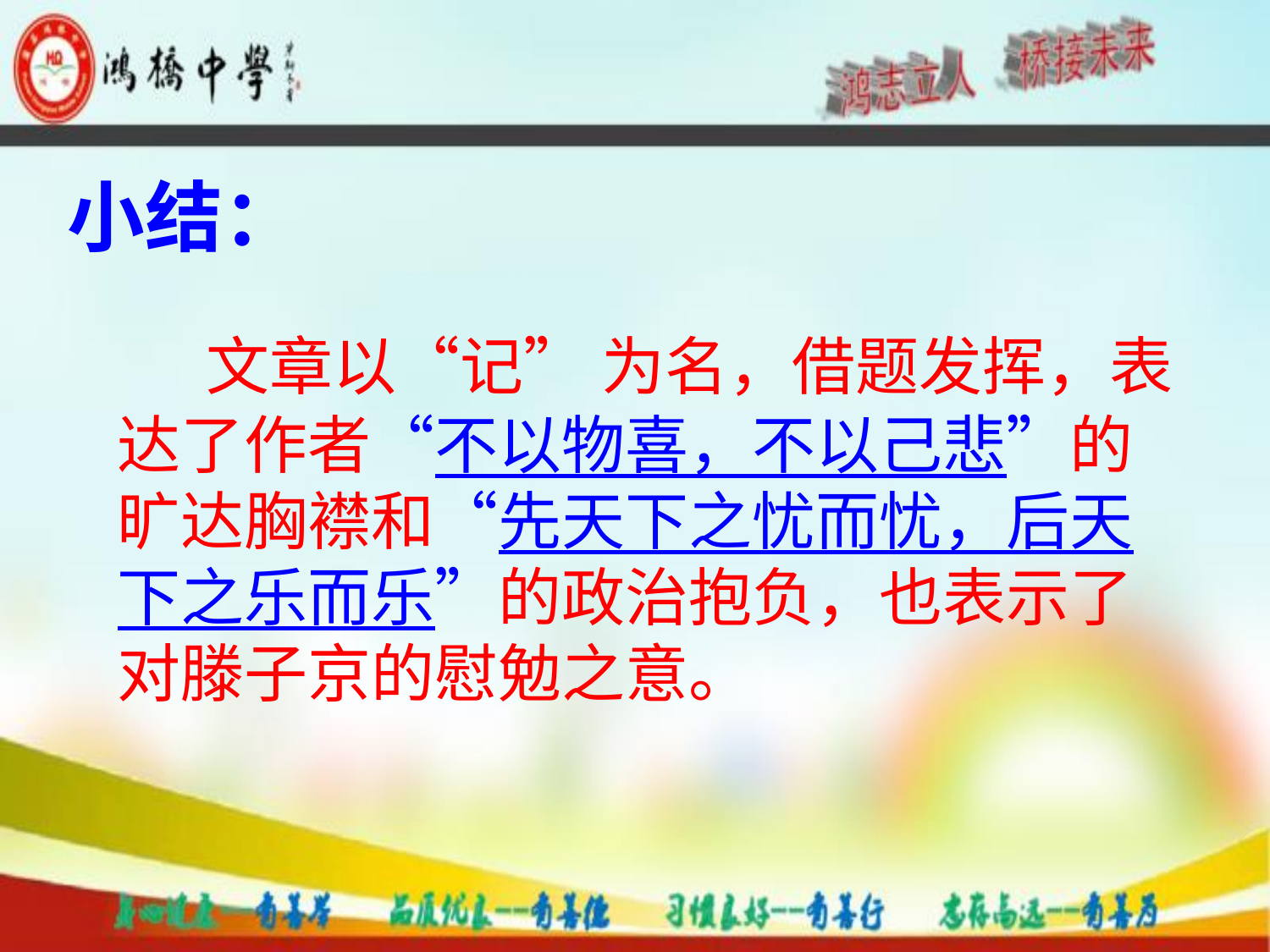

小结：
    文章以“记” 为名，借题发挥，表达了作者“不以物喜，不以己悲”的旷达胸襟和“先天下之忧而忧，后天下之乐而乐”的政治抱负，也表示了对滕子京的慰勉之意。